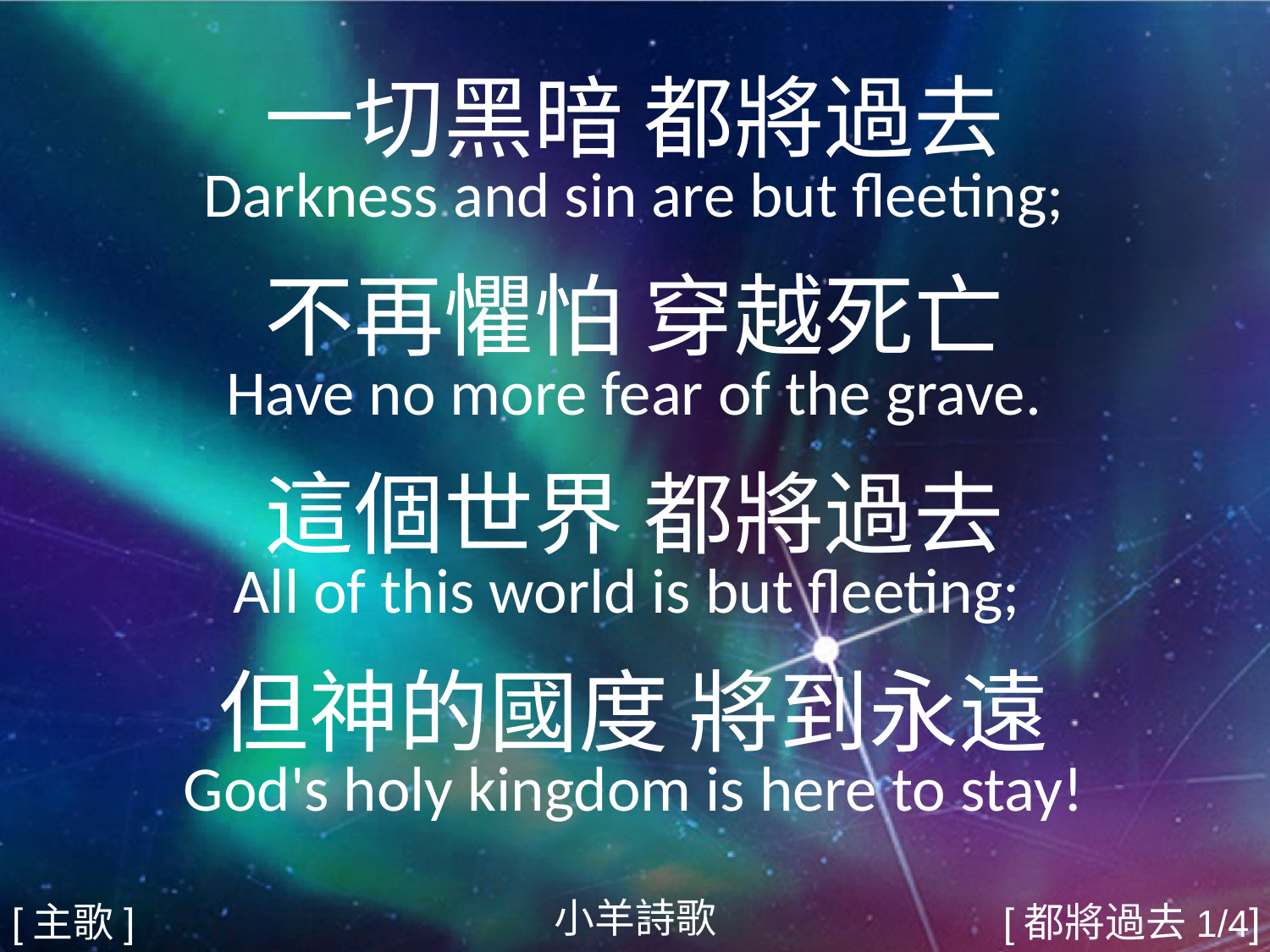

一切黑暗 都將過去
Darkness and sin are but fleeting;

不再懼怕 穿越死亡
Have no more fear of the grave.

這個世界 都將過去
All of this world is but fleeting;

但神的國度 將到永遠
God's holy kingdom is here to stay!
#

小羊詩歌
[主歌]
[都將過去1/4]